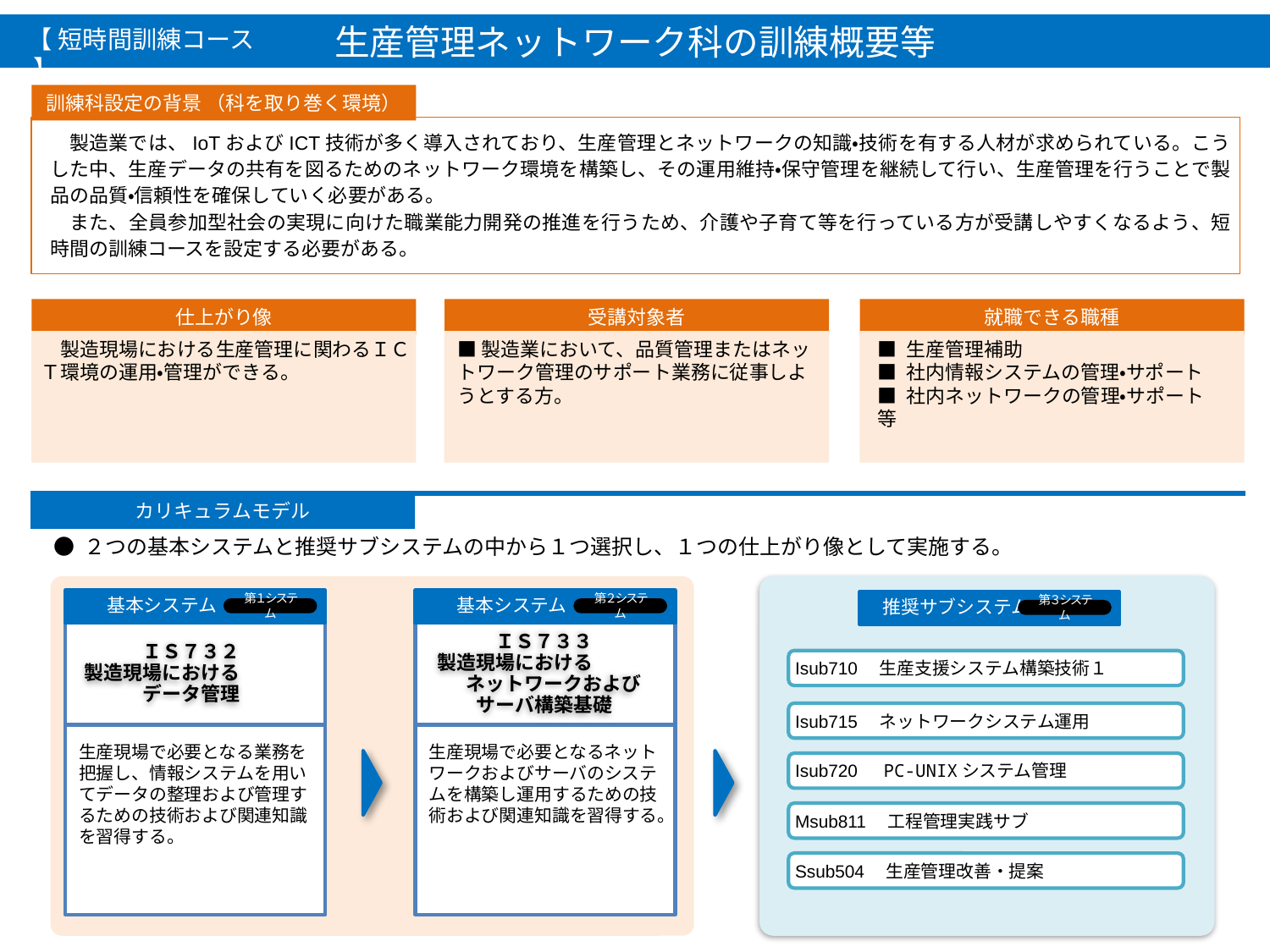

生産管理ネットワーク科の訓練概要等
【 短時間訓練コース 】
訓練科設定の背景 （科を取り巻く環境）

　製造業では、IoTおよびICT技術が多く導入されており、生産管理とネットワークの知識・技術を有する人材が求められている。こうした中、生産データの共有を図るためのネットワーク環境を構築し、その運用維持・保守管理を継続して行い、生産管理を行うことで製品の品質・信頼性を確保していく必要がある。
　また、全員参加型社会の実現に向けた職業能力開発の推進を行うため、介護や子育て等を行っている方が受講しやすくなるよう、短時間の訓練コースを設定する必要がある。
仕上がり像

　製造現場における生産管理に関わるＩＣＴ環境の運用・管理ができる。
受講対象者

■製造業において、品質管理またはネットワーク管理のサポート業務に従事しようとする方。
就職できる職種

■ 生産管理補助
■ 社内情報システムの管理・サポート
■ 社内ネットワークの管理・サポート　等
カリキュラムモデル
● ２つの基本システムと推奨サブシステムの中から１つ選択し、１つの仕上がり像として実施する。

　　基本システム
　　基本システム

　推奨サブシステム
第１システム
第２システム
第３システム

ＩＳ７３２
製造現場における　　　データ管理

ＩＳ７３３
製造現場における　　　　ネットワークおよびサーバ構築基礎

MS228
構造物鉄工基本
第１、４ システム

MS228
構造物鉄工基本
第１、４ システム
鉄鋼材の加工及び構造物運搬作業ができる。
鉄鋼材の加工及び構造物運搬作業ができる。
Isub710　生産支援システム構築技術１
居住系
Isub715　ネットワークシステム運用

生産現場で必要となる業務を把握し、情報システムを用いてデータの整理および管理するための技術および関連知識を習得する。
生産現場で必要となるネットワークおよびサーバのシステムを構築し運用するための技術および関連知識を習得する。
Isub720　PC-UNIXシステム管理

Msub811　工程管理実践サブ
Ssub504　生産管理改善・提案